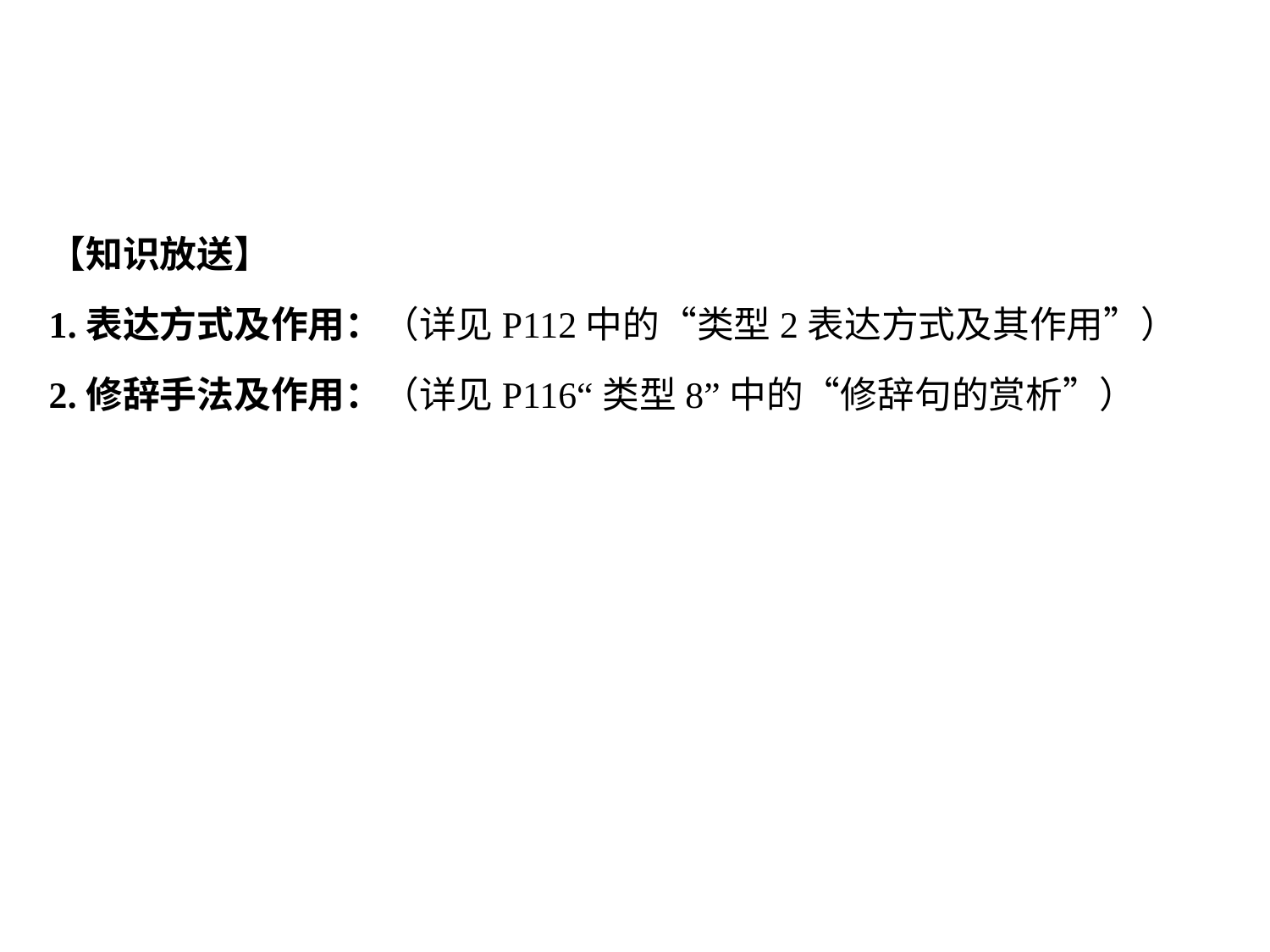

【知识放送】
1.表达方式及作用：（详见P112中的“类型2表达方式及其作用”）
2.修辞手法及作用：（详见P116“类型8”中的“修辞句的赏析”）